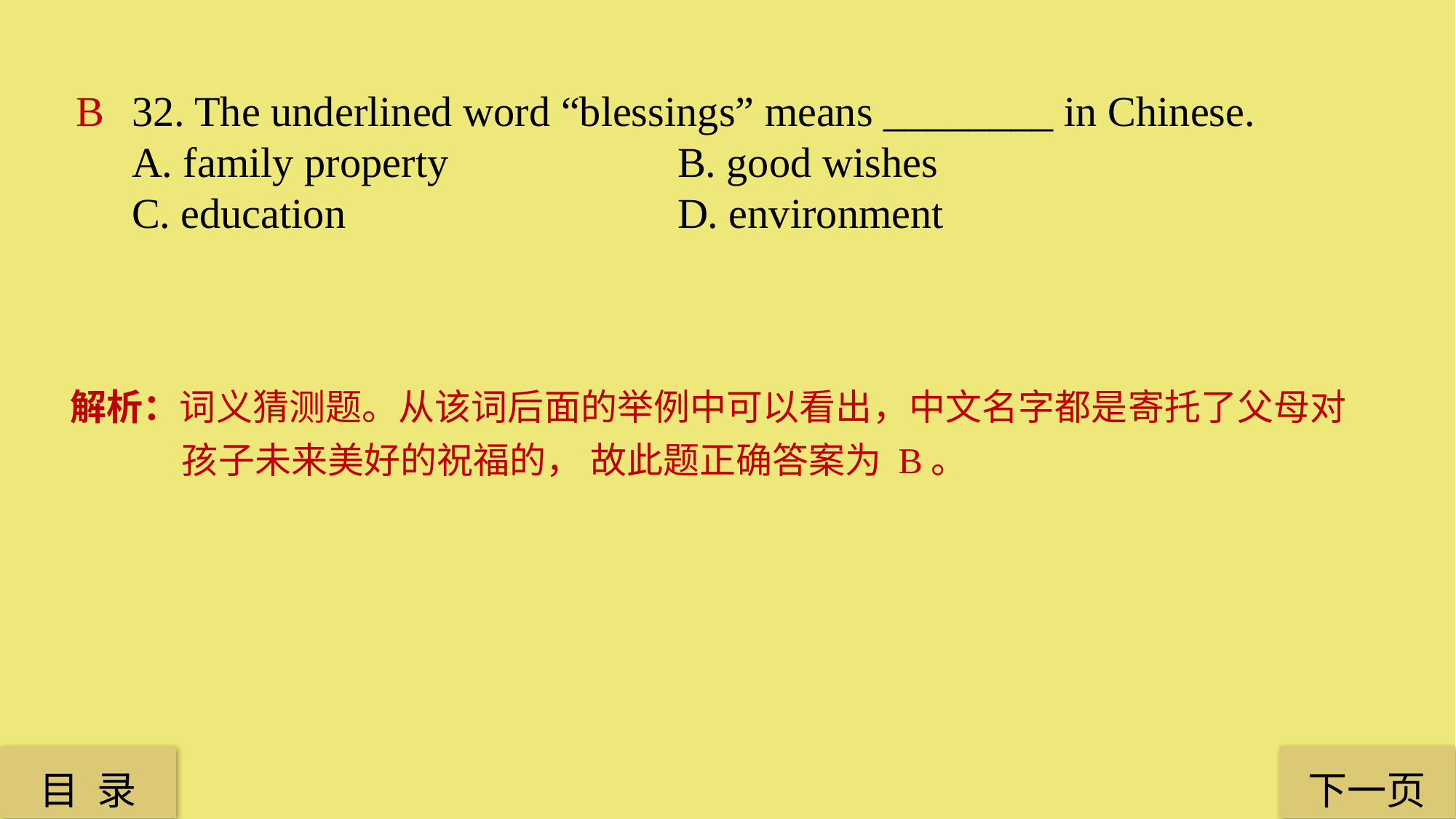

B
32. The underlined word “blessings” means ________ in Chinese.
A. family property 		B. good wishes
C. education 			D. environment
解析：词义猜测题。从该词后面的举例中可以看出，中文名字都是寄托了父母对孩子未来美好的祝福的， 故此题正确答案为 B。